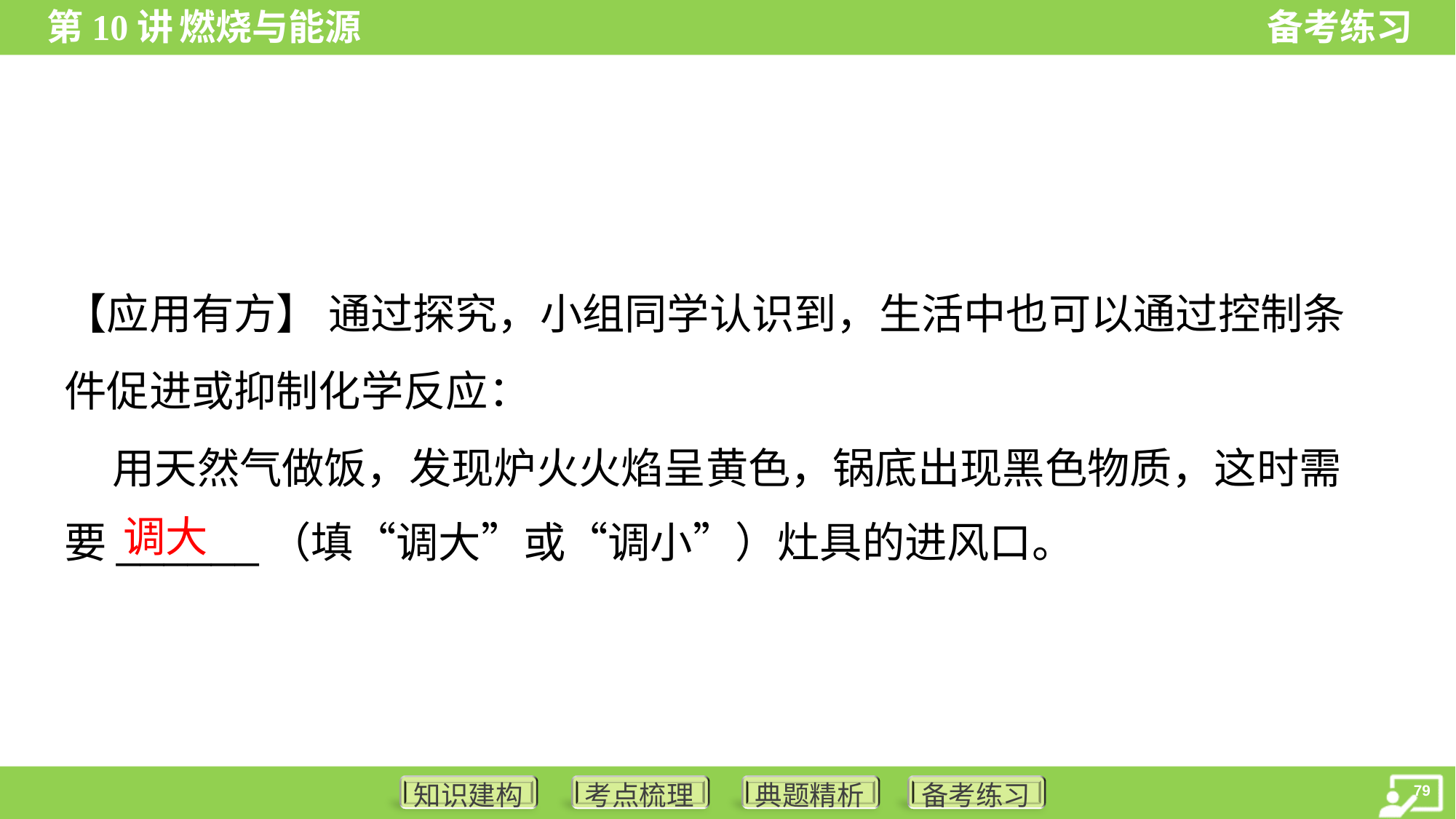

【应用有方】 通过探究，小组同学认识到，生活中也可以通过控制条
件促进或抑制化学反应：
    用天然气做饭，发现炉火火焰呈黄色，锅底出现黑色物质，这时需
要______（填“调大”或“调小”）灶具的进风口。
调大